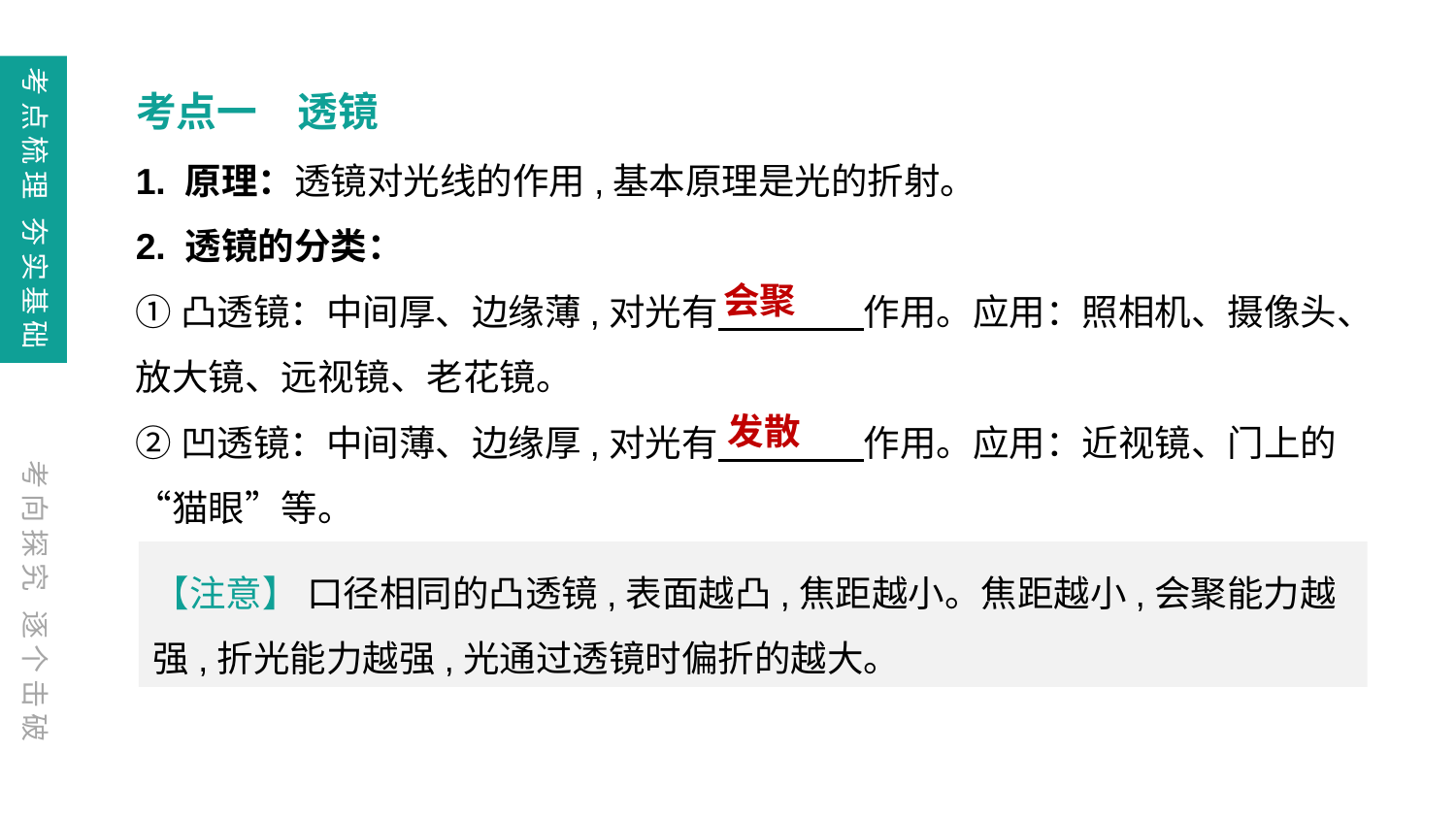

考点梳理 夯实基础
考点一　透镜
1. 原理：透镜对光线的作用,基本原理是光的折射。
2. 透镜的分类：
①凸透镜：中间厚、边缘薄,对光有　　　　作用。应用：照相机、摄像头、放大镜、远视镜、老花镜。
②凹透镜：中间薄、边缘厚,对光有　　　　作用。应用：近视镜、门上的“猫眼”等。
会聚
发散
考向探究 逐个击破
【注意】 口径相同的凸透镜,表面越凸,焦距越小。焦距越小,会聚能力越强,折光能力越强,光通过透镜时偏折的越大。